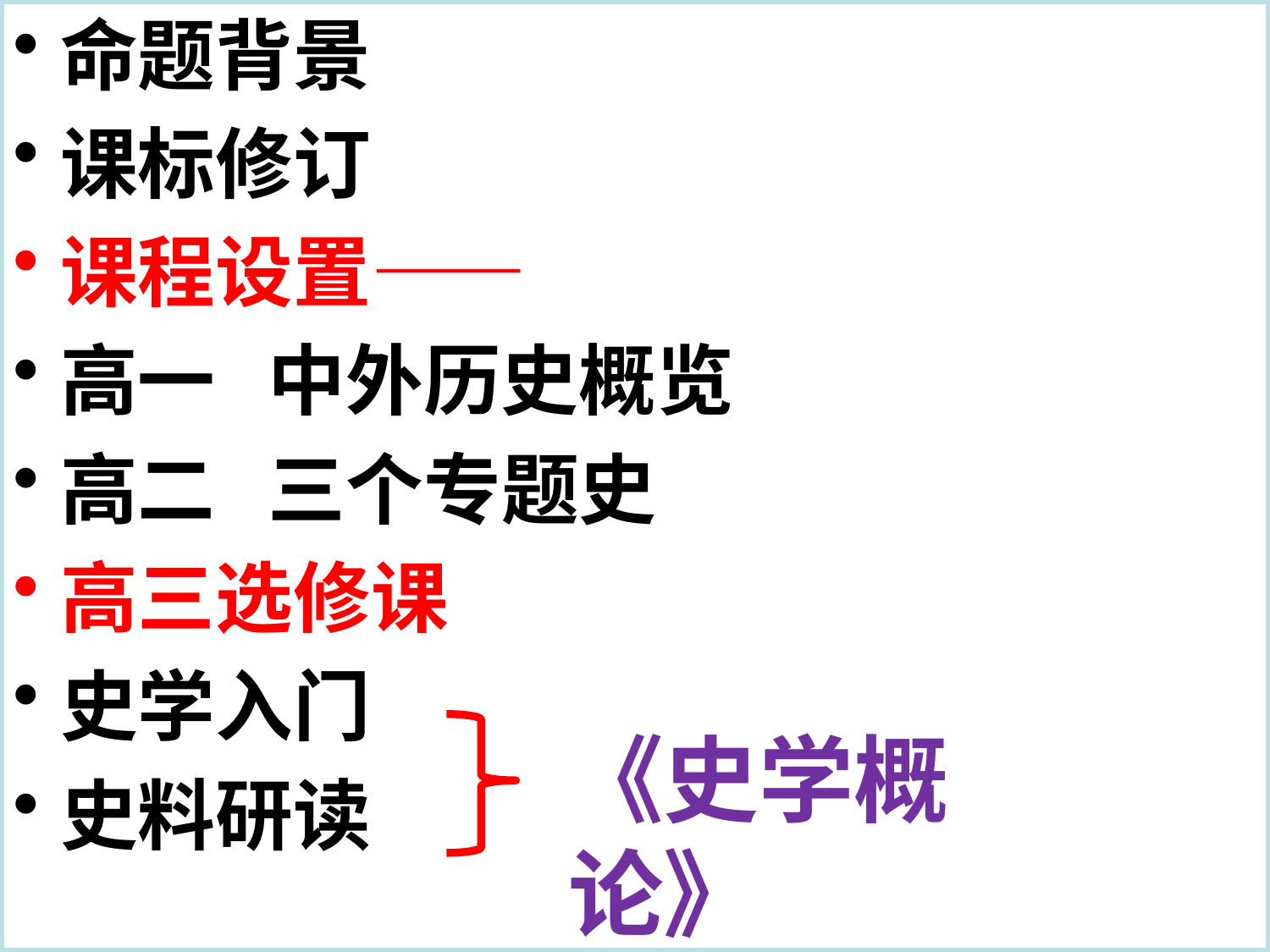

命题背景
课标修订
课程设置——
高一   中外历史概览
高二   三个专题史
高三选修课
史学入门
史料研读

《史学概论》